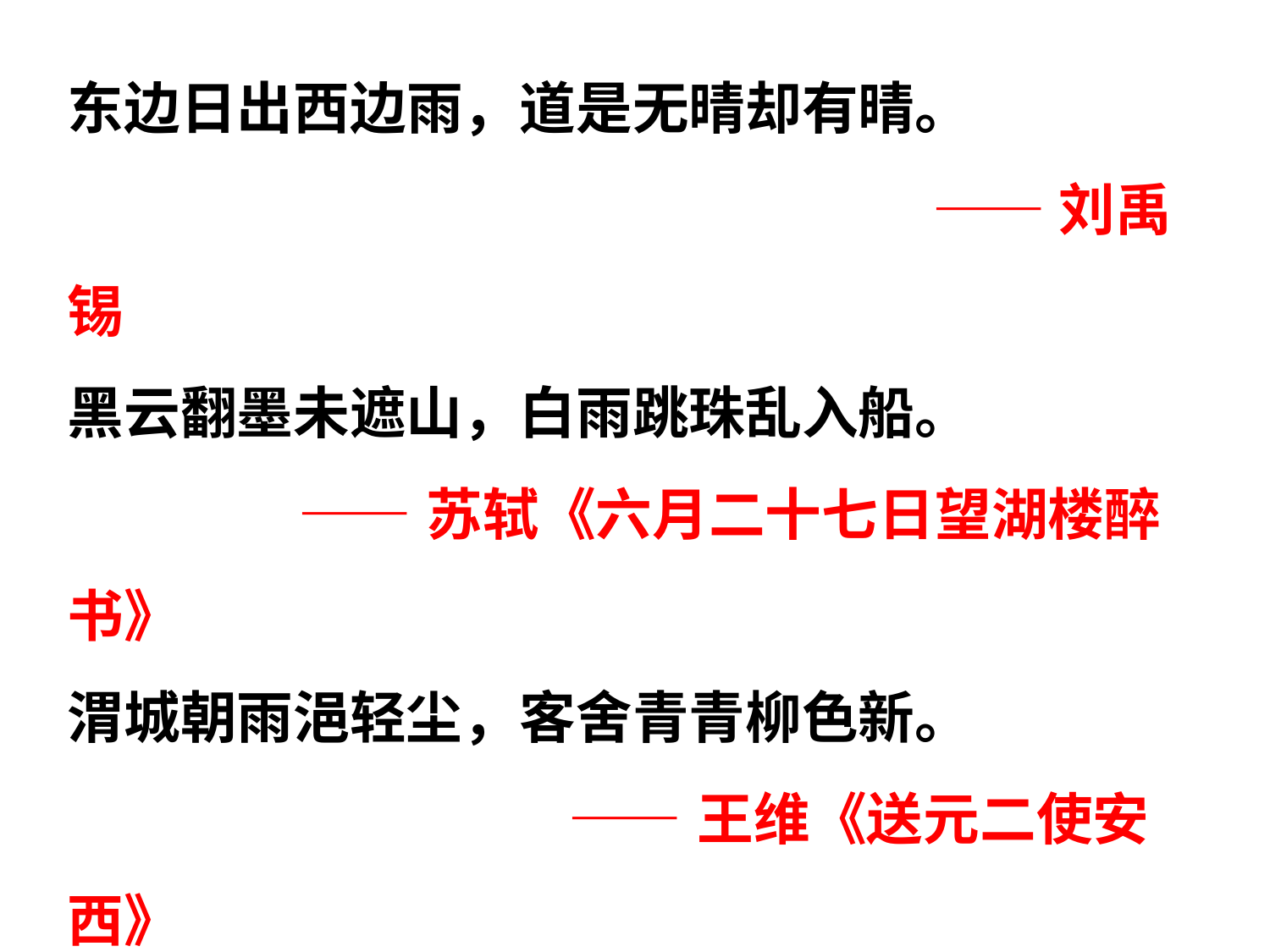

东边日出西边雨，道是无晴却有晴。
                                                                   ——刘禹锡
黑云翻墨未遮山，白雨跳珠乱入船。
                  ——苏轼《六月二十七日望湖楼醉书》
渭城朝雨浥轻尘，客舍青青柳色新。
                                       ——王维《送元二使安西》
天街小雨润如酥，草色遥看近却无。
                                                        ——韩愈《早春》